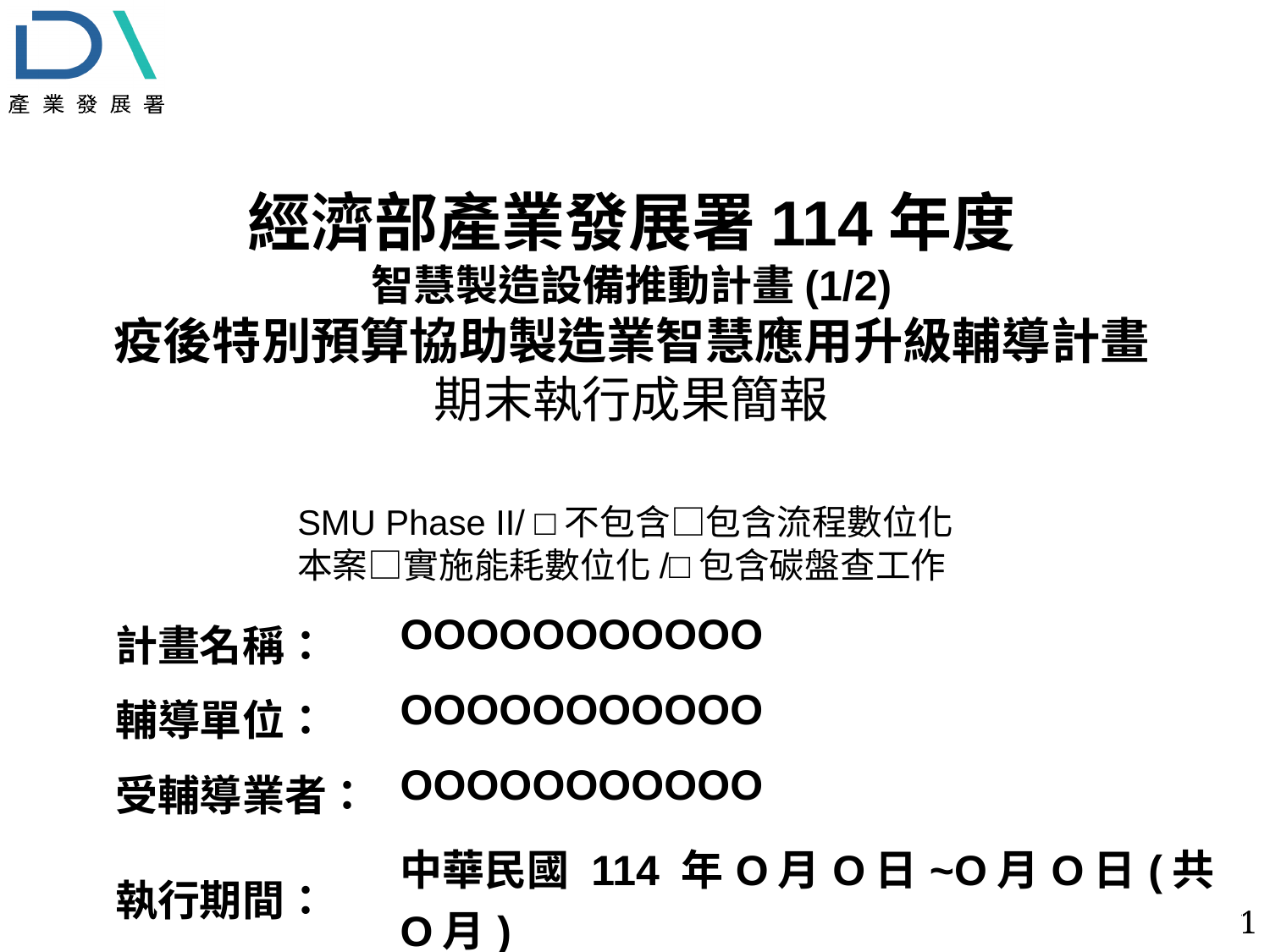

經濟部產業發展署114年度
智慧製造設備推動計畫(1/2)
疫後特別預算協助製造業智慧應用升級輔導計畫
期末執行成果簡報
SMU Phase II/ □不包含□包含流程數位化
本案□實施能耗數位化/□包含碳盤查工作
| 計畫名稱： | OOOOOOOOOOO |
| --- | --- |
| 輔導單位： | OOOOOOOOOOO |
| 受輔導業者： | OOOOOOOOOOO |
| 執行期間： | 中華民國 114 年O月O日~O月O日(共O月) |
1